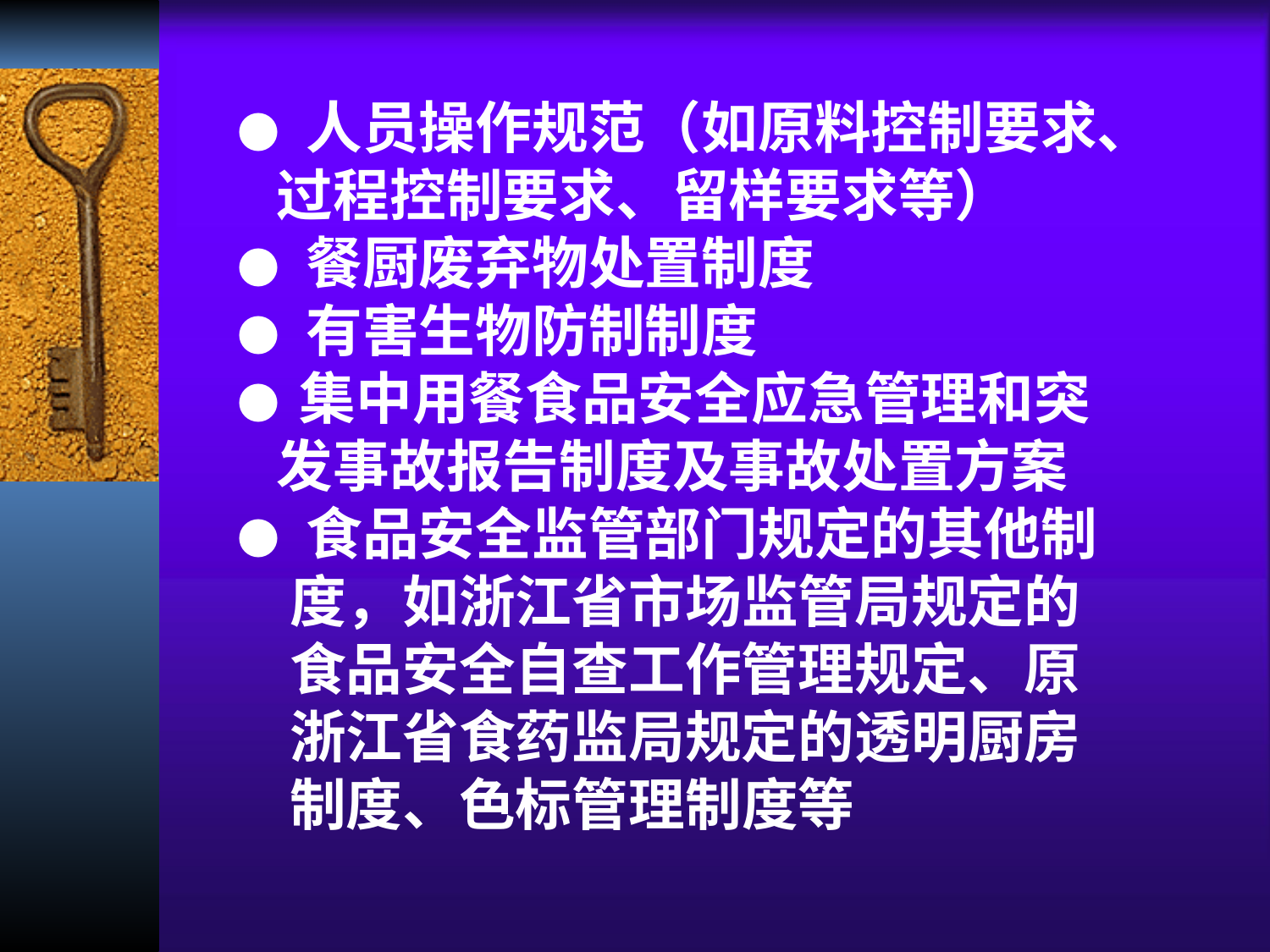

● 人员操作规范（如原料控制要求、
  过程控制要求、留样要求等）
● 餐厨废弃物处置制度
● 有害生物防制制度
● 集中用餐食品安全应急管理和突
  发事故报告制度及事故处置方案
● 食品安全监管部门规定的其他制
   度，如浙江省市场监管局规定的
   食品安全自查工作管理规定、原
   浙江省食药监局规定的透明厨房
   制度、色标管理制度等